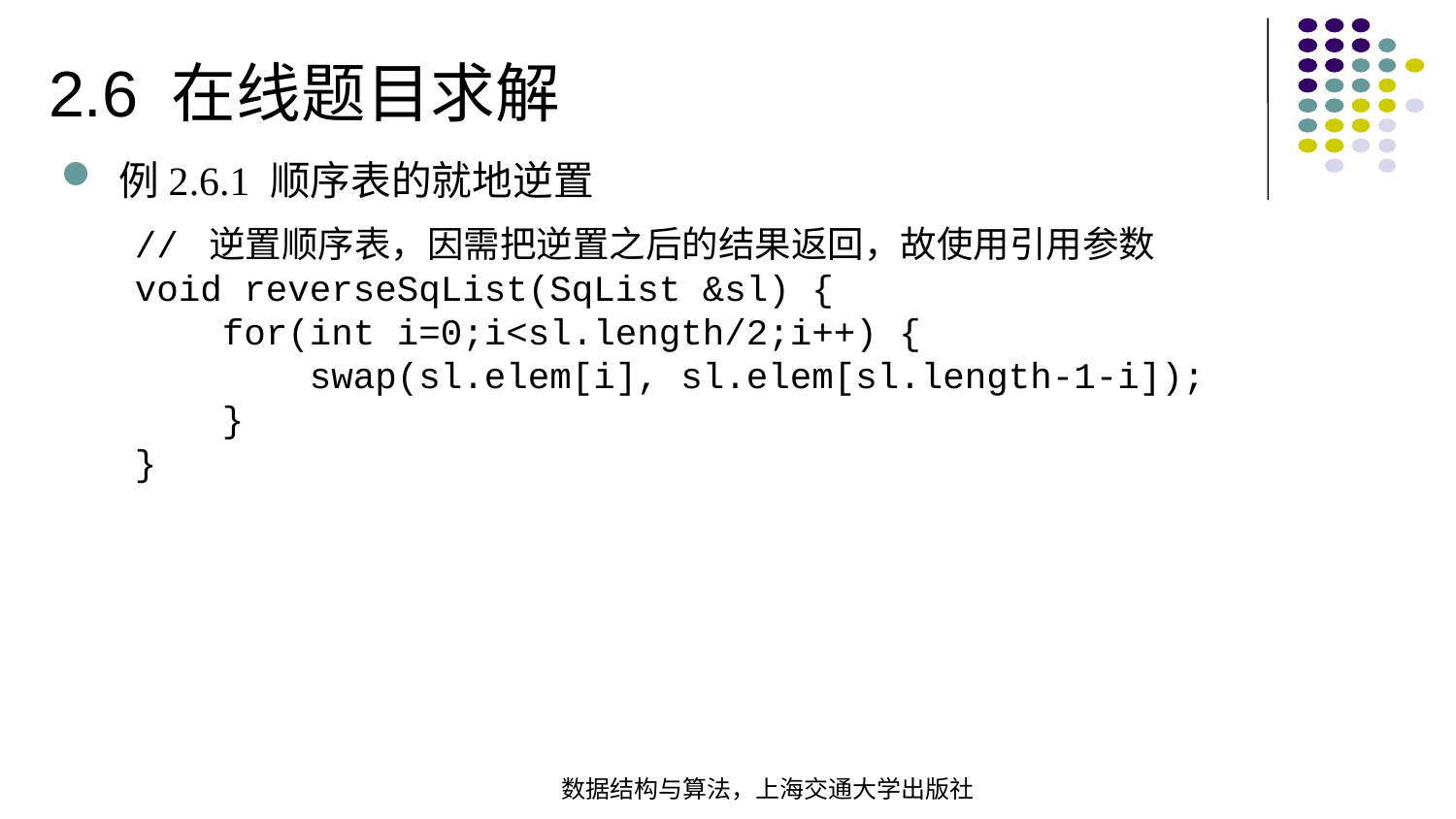

2.6 在线题目求解
例2.6.1 顺序表的就地逆置
// 逆置顺序表，因需把逆置之后的结果返回，故使用引用参数void reverseSqList(SqList &sl) {    for(int i=0;i<sl.length/2;i++) {        swap(sl.elem[i], sl.elem[sl.length-1-i]);    }}